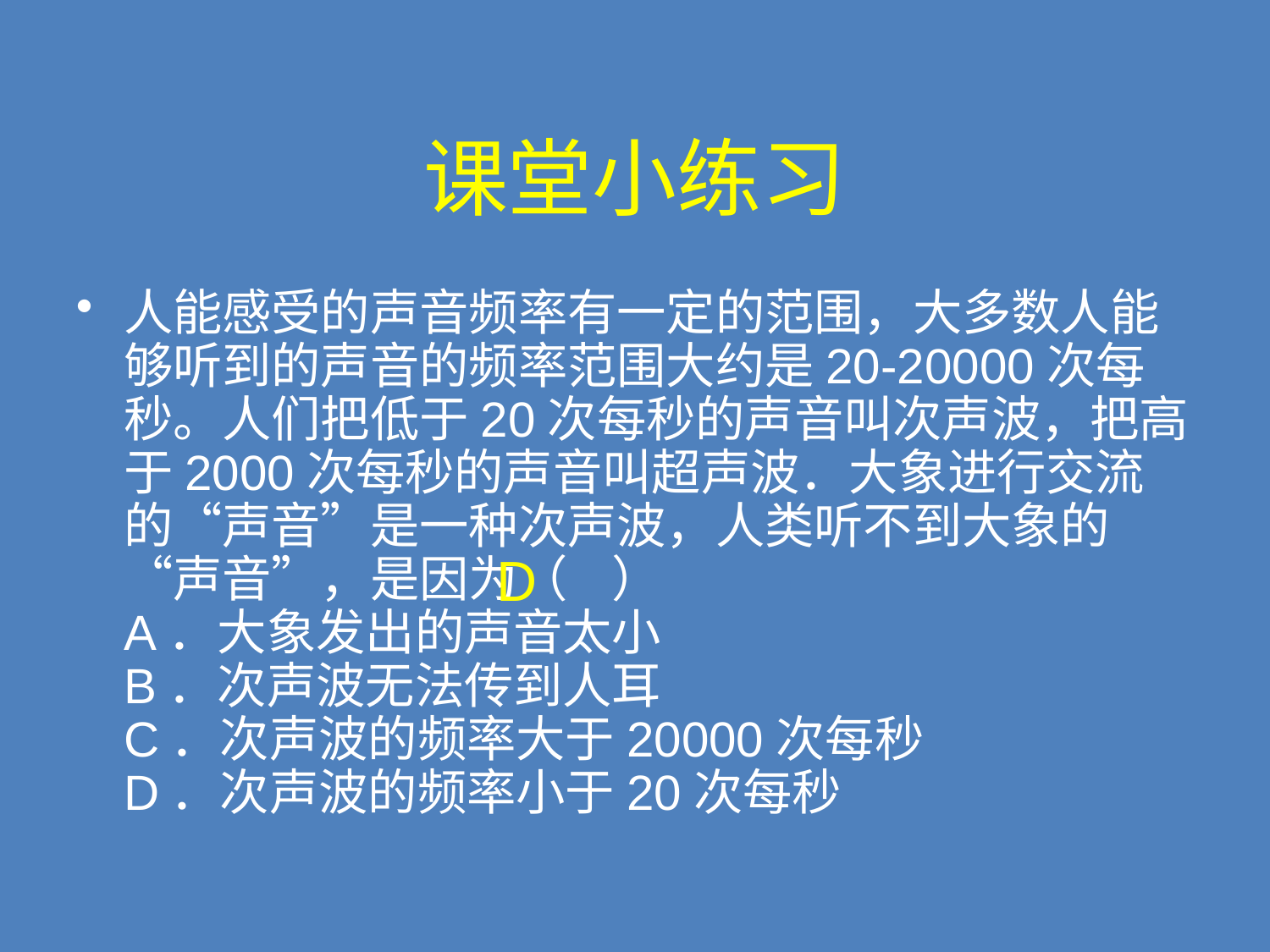

课堂小练习
人能感受的声音频率有一定的范围，大多数人能够听到的声音的频率范围大约是20-20000次每秒。人们把低于20次每秒的声音叫次声波，把高于2000次每秒的声音叫超声波．大象进行交流的“声音”是一种次声波，人类听不到大象的“声音”，是因为（    ）
A．大象发出的声音太小
B．次声波无法传到人耳
C．次声波的频率大于20000次每秒
D．次声波的频率小于20次每秒
D